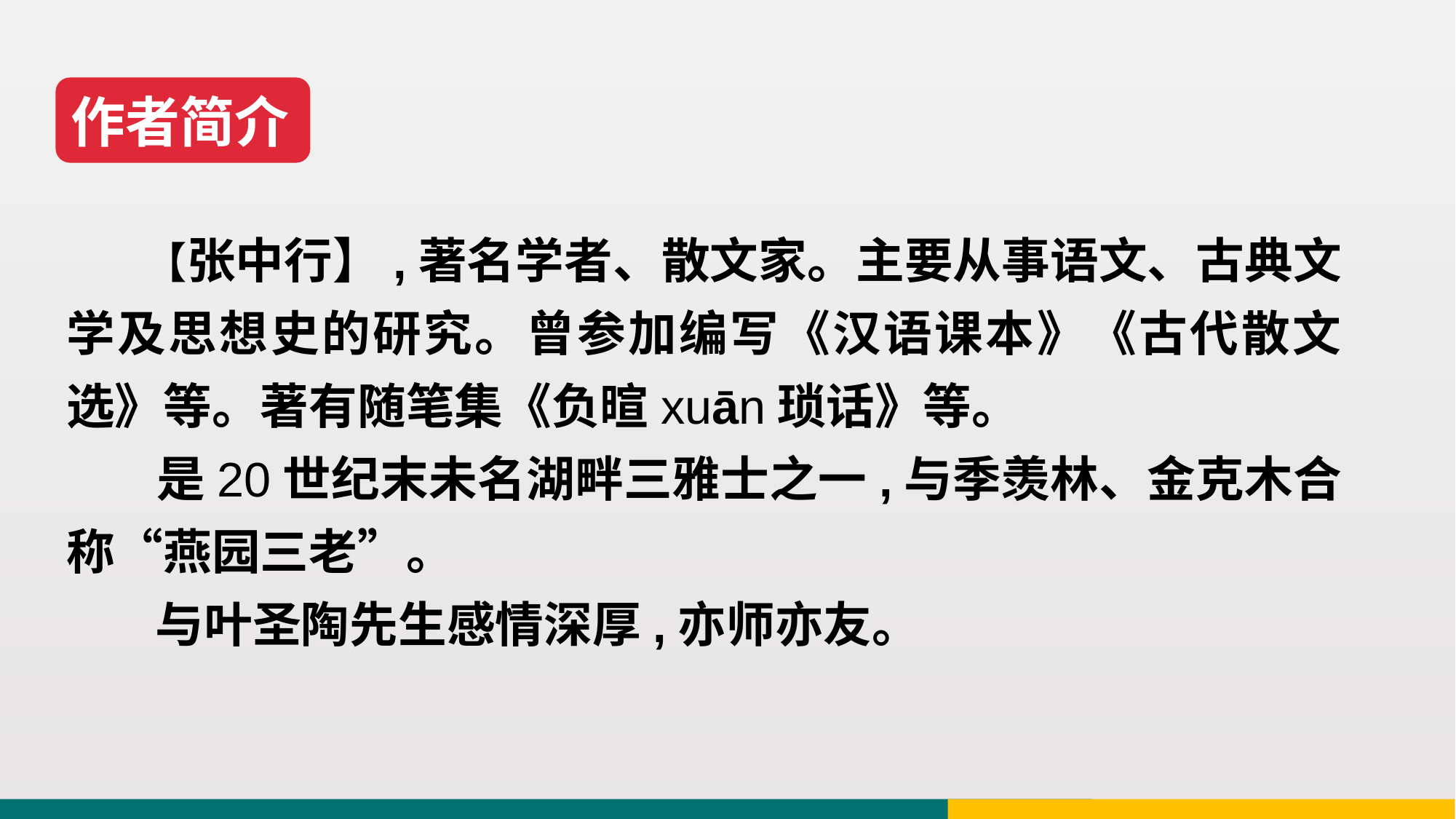

作者简介
       【张中行】,著名学者、散文家。主要从事语文、古典文学及思想史的研究。曾参加编写《汉语课本》《古代散文选》等。著有随笔集《负暄xuān琐话》等。
       是20世纪末未名湖畔三雅士之一,与季羡林、金克木合称“燕园三老”。
       与叶圣陶先生感情深厚,亦师亦友。